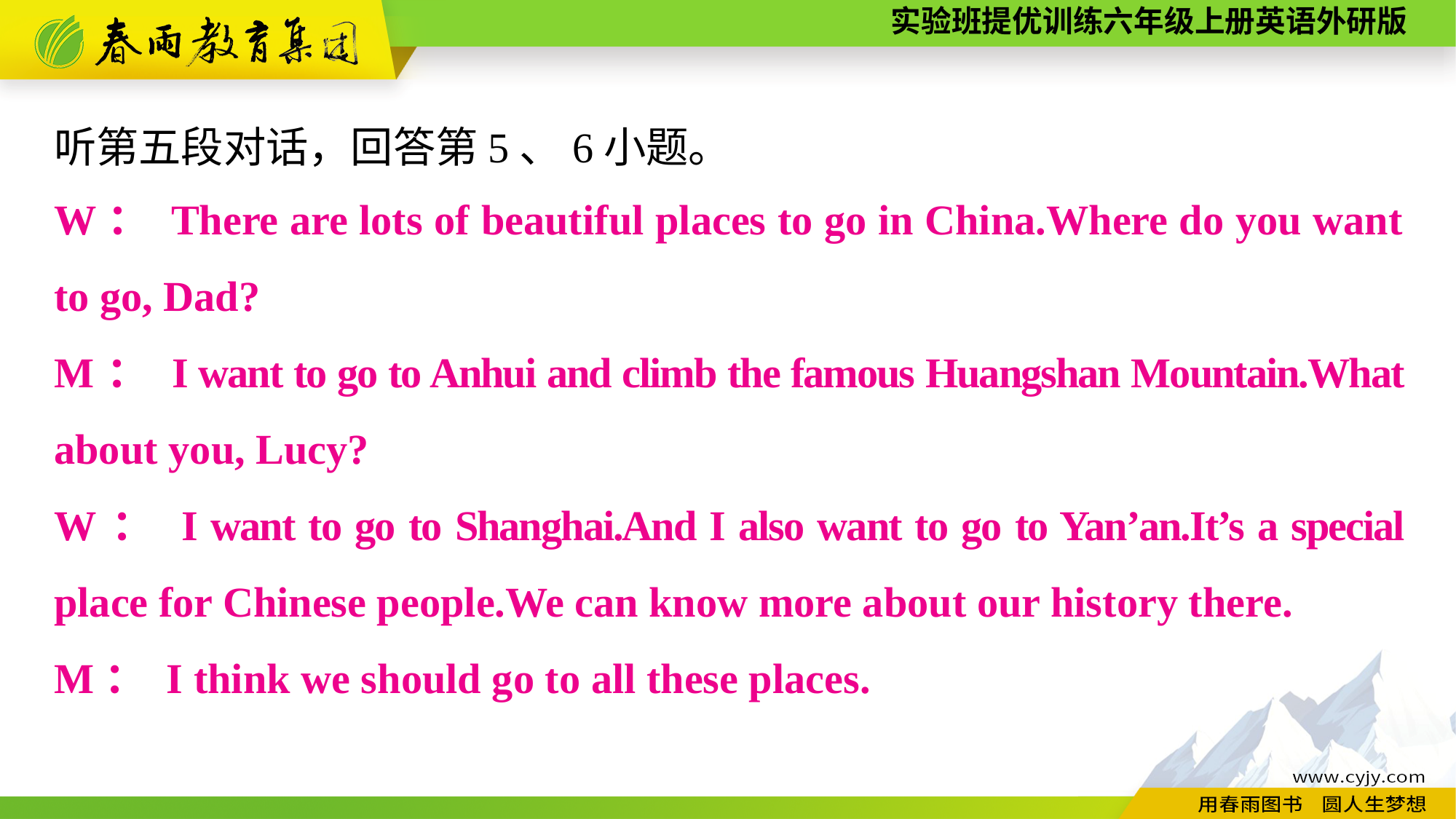

听第五段对话，回答第5、6小题。
W： There are lots of beautiful places to go in China.Where do you want to go, Dad?
M： I want to go to Anhui and climb the famous Huangshan Mountain.What about you, Lucy?
W： I want to go to Shanghai.And I also want to go to Yan’an.It’s a special place for Chinese people.We can know more about our history there.
M： I think we should go to all these places.